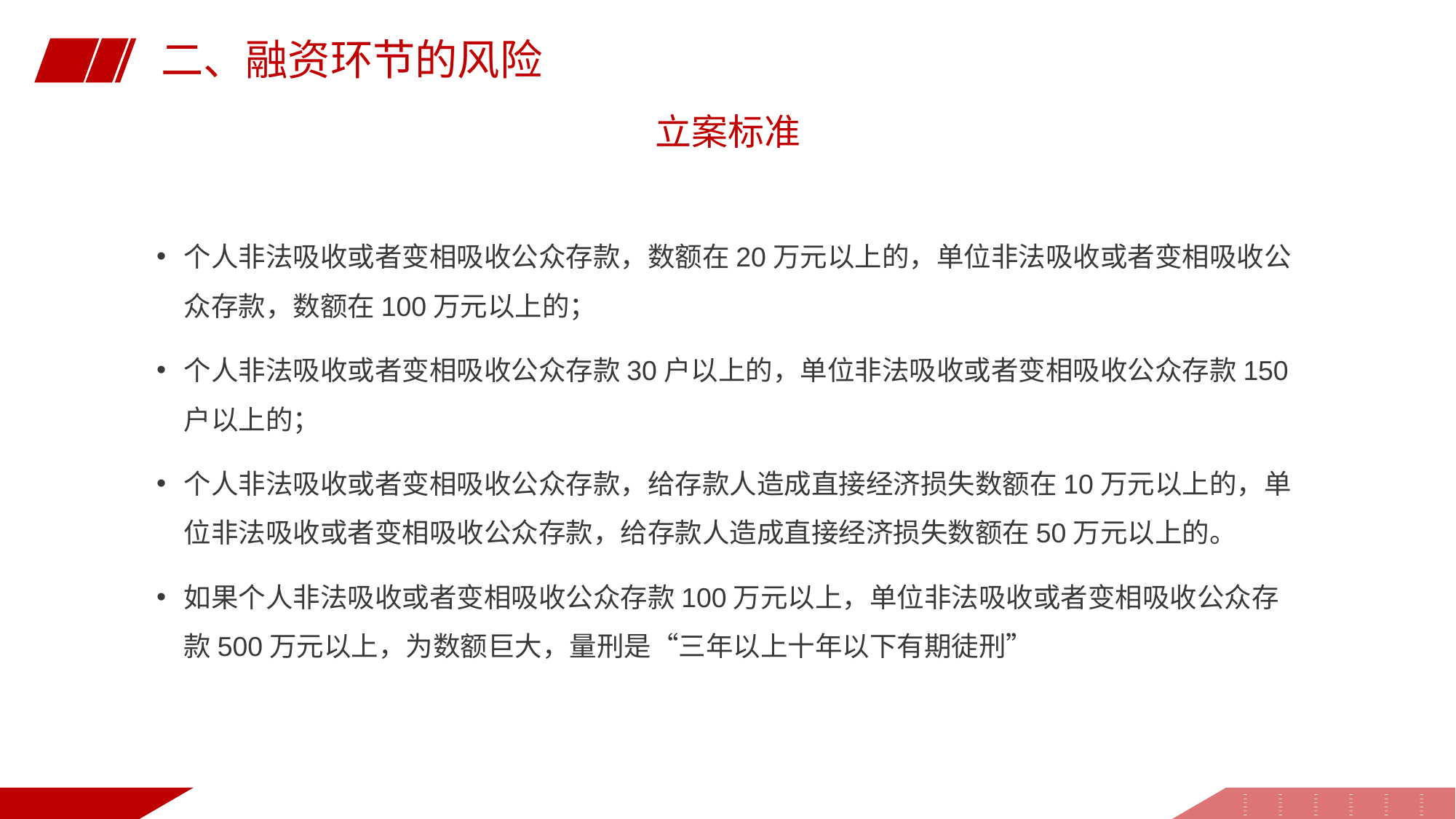

二、融资环节的风险
立案标准
个人非法吸收或者变相吸收公众存款，数额在20万元以上的，单位非法吸收或者变相吸收公众存款，数额在100万元以上的；
个人非法吸收或者变相吸收公众存款30户以上的，单位非法吸收或者变相吸收公众存款150户以上的；
个人非法吸收或者变相吸收公众存款，给存款人造成直接经济损失数额在10万元以上的，单位非法吸收或者变相吸收公众存款，给存款人造成直接经济损失数额在50万元以上的。
如果个人非法吸收或者变相吸收公众存款100万元以上，单位非法吸收或者变相吸收公众存款500万元以上，为数额巨大，量刑是“三年以上十年以下有期徒刑”